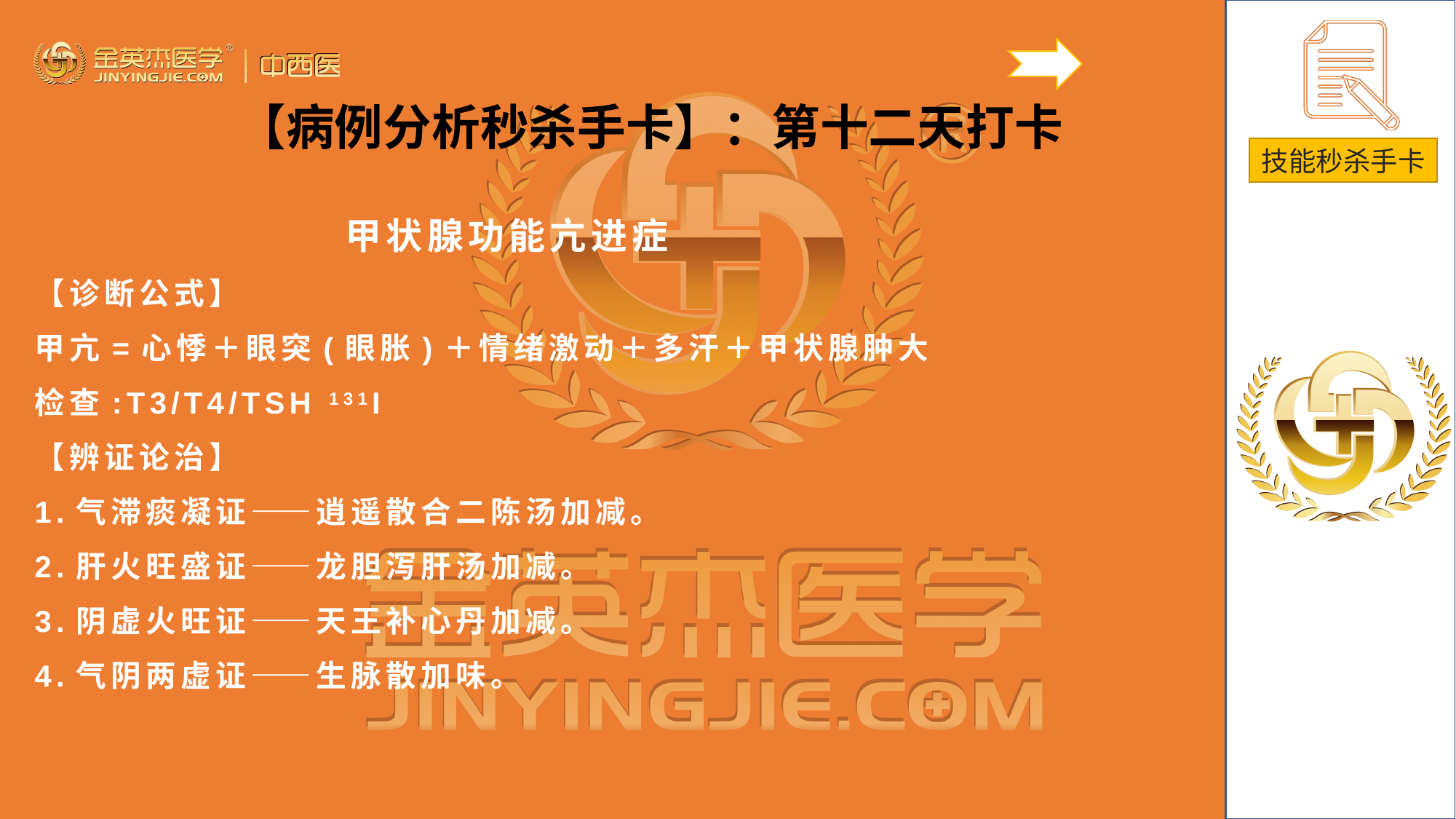

【病例分析秒杀手卡】：第十二天打卡
甲状腺功能亢进症
【诊断公式】
甲亢=心悸＋眼突(眼胀)＋情绪激动＋多汗＋甲状腺肿大 检查:T3/T4/TSH 131I
【辨证论治】
1.气滞痰凝证——逍遥散合二陈汤加减。
2.肝火旺盛证——龙胆泻肝汤加减。
3.阴虚火旺证——天王补心丹加减。
4.气阴两虚证——生脉散加味。